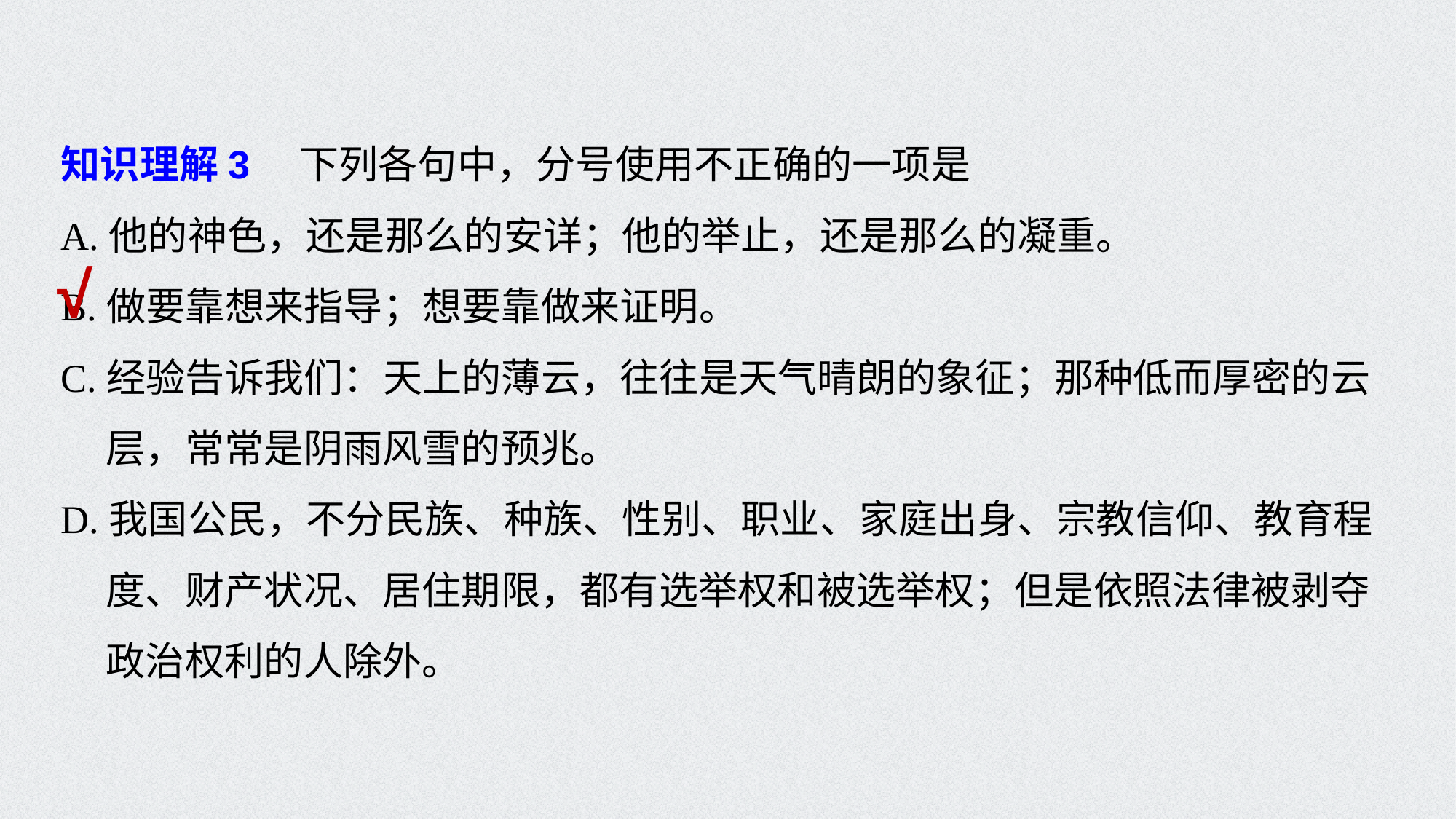

知识理解3　下列各句中，分号使用不正确的一项是
A.他的神色，还是那么的安详；他的举止，还是那么的凝重。
B.做要靠想来指导；想要靠做来证明。
C.经验告诉我们：天上的薄云，往往是天气晴朗的象征；那种低而厚密的云
    层，常常是阴雨风雪的预兆。
D.我国公民，不分民族、种族、性别、职业、家庭出身、宗教信仰、教育程
    度、财产状况、居住期限，都有选举权和被选举权；但是依照法律被剥夺
    政治权利的人除外。
√